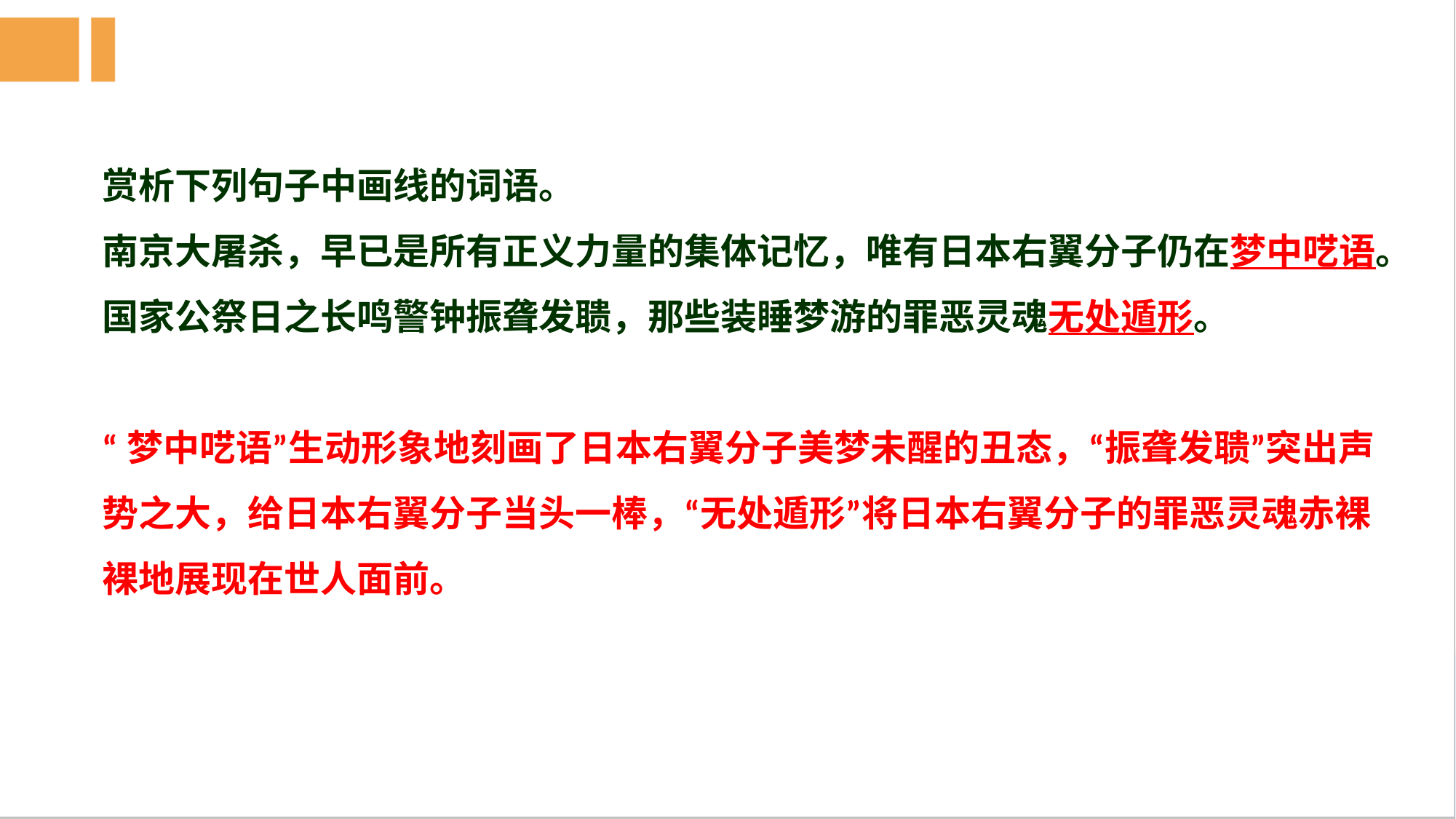

赏析下列句子中画线的词语。
南京大屠杀，早已是所有正义力量的集体记忆，唯有日本右翼分子仍在梦中呓语。国家公祭日之长鸣警钟振聋发聩，那些装睡梦游的罪恶灵魂无处遁形。

“梦中呓语”生动形象地刻画了日本右翼分子美梦未醒的丑态，“振聋发聩”突出声势之大，给日本右翼分子当头一棒，“无处遁形”将日本右翼分子的罪恶灵魂赤裸裸地展现在世人面前。